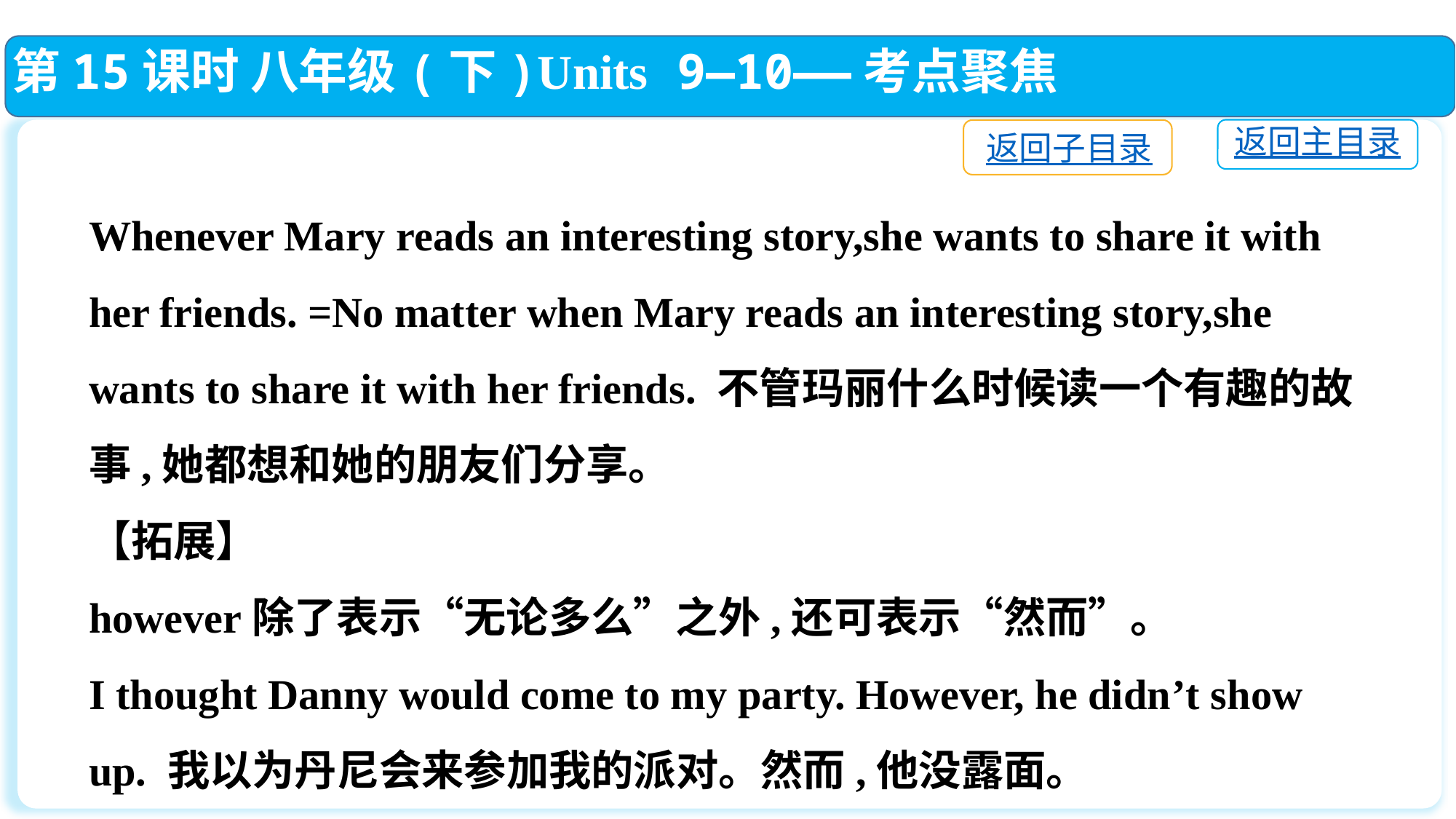

第15课时 八年级(下)Units 9—10——考点聚焦

返回主目录

返回子目录
Whenever Mary reads an interesting story,she wants to share it with her friends. =No matter when Mary reads an interesting story,she wants to share it with her friends. 不管玛丽什么时候读一个有趣的故事,她都想和她的朋友们分享。
【拓展】
however除了表示“无论多么”之外,还可表示“然而”。
I thought Danny would come to my party. However, he didn’t show up. 我以为丹尼会来参加我的派对。然而,他没露面。